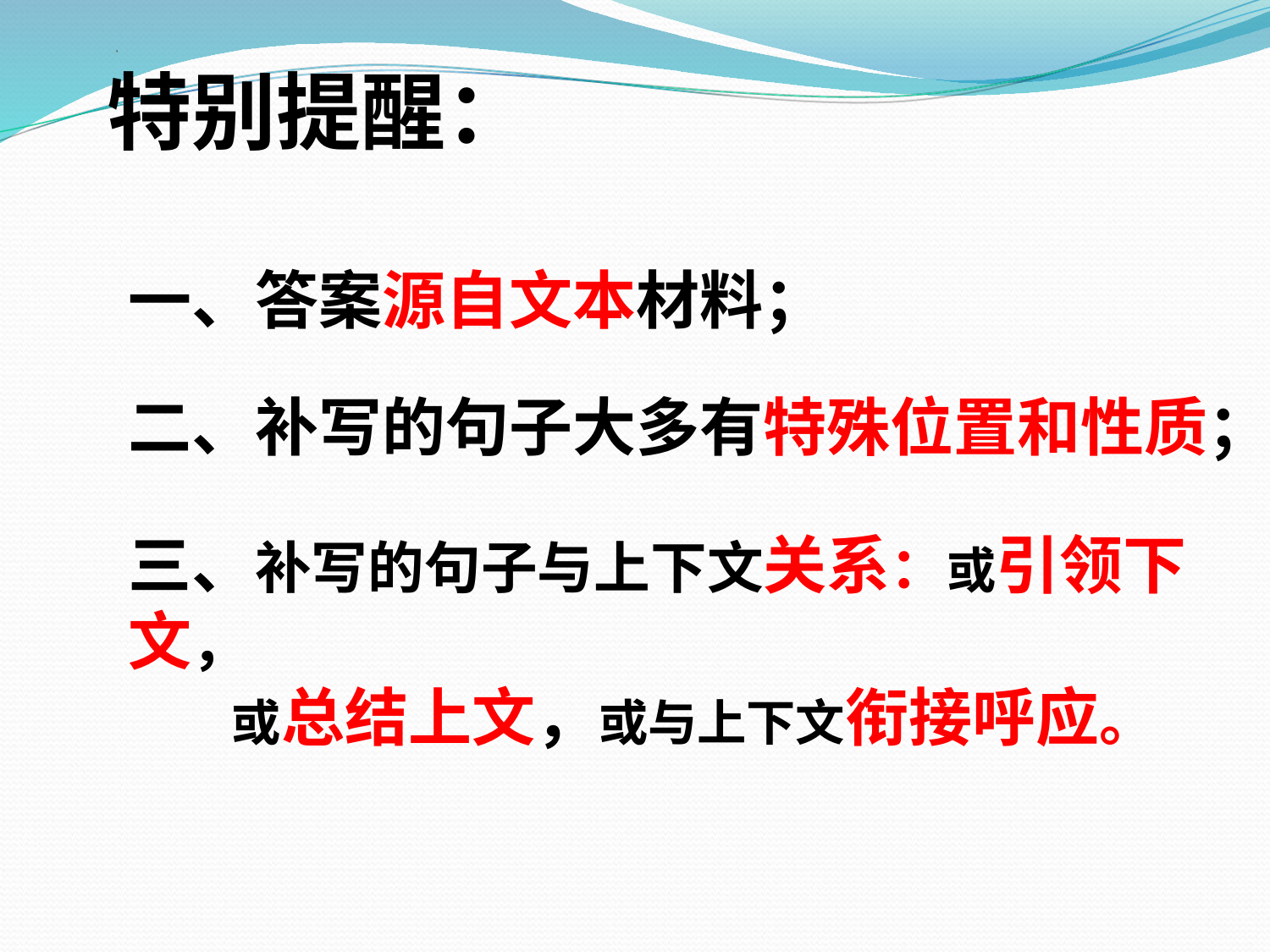

特别提醒：
一、答案源自文本材料；
二、补写的句子大多有特殊位置和性质；

三、补写的句子与上下文关系：或引领下文，
       或总结上文，或与上下文衔接呼应。